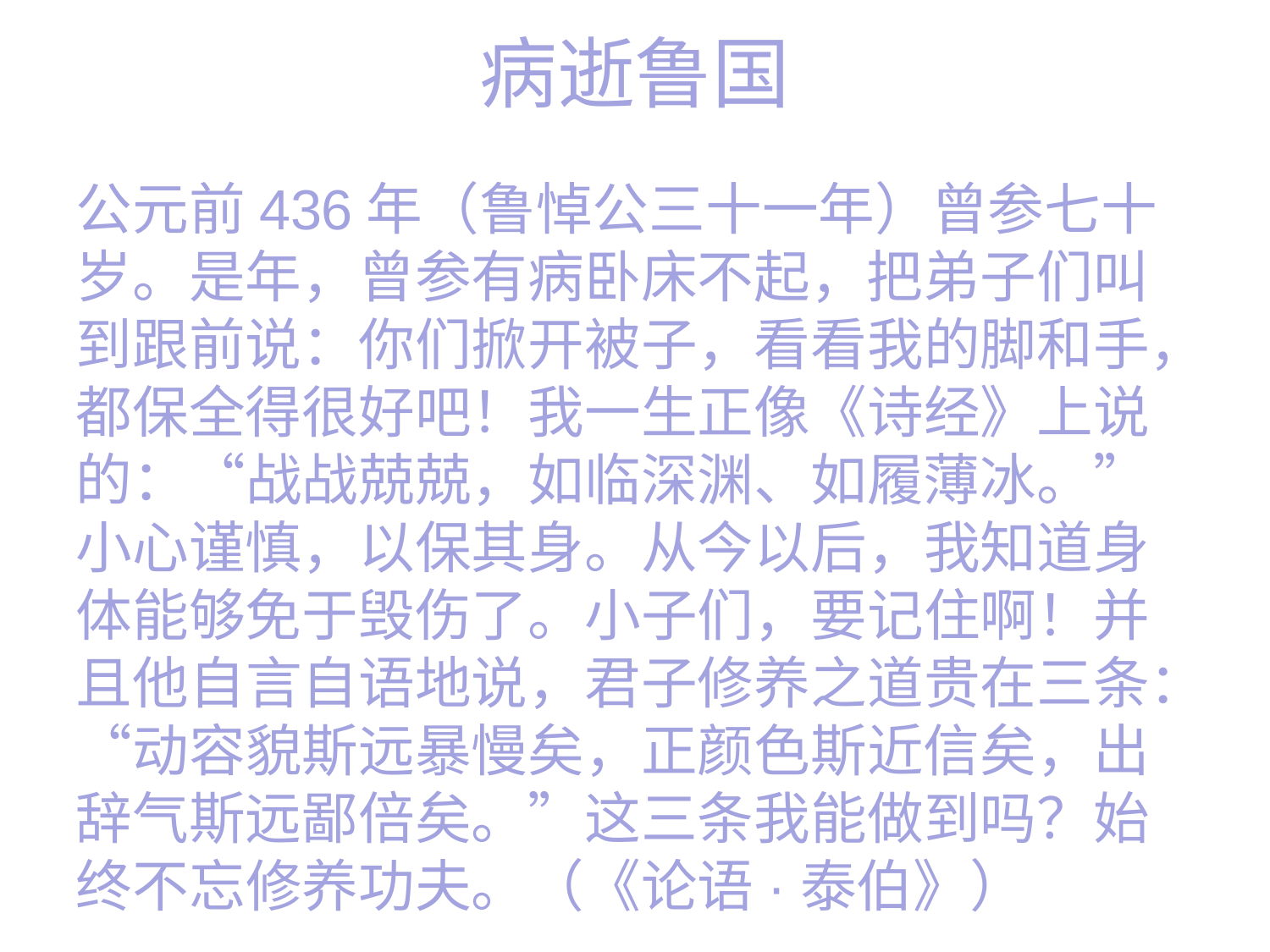

# 病逝鲁国
公元前436年（鲁悼公三十一年）曾参七十岁。是年，曾参有病卧床不起，把弟子们叫到跟前说：你们掀开被子，看看我的脚和手，都保全得很好吧！我一生正像《诗经》上说的：“战战兢兢，如临深渊、如履薄冰。”小心谨慎，以保其身。从今以后，我知道身体能够免于毁伤了。小子们，要记住啊！并且他自言自语地说，君子修养之道贵在三条：“动容貌斯远暴慢矣，正颜色斯近信矣，出辞气斯远鄙倍矣。”这三条我能做到吗？始终不忘修养功夫。（《论语·泰伯》）

公元前435年（鲁悼公三十二年），曾参七十一岁。一天夜里，病危中的曾子，突然想起身下铺着一领华美的席子，是鲁大夫季孙氏送给他的。他认为，自己一生没做到大夫，不应铺大夫的席子，于是就招呼儿子们把席子换下来。没等换上的席子铺好，他就去世了，终年七十一岁